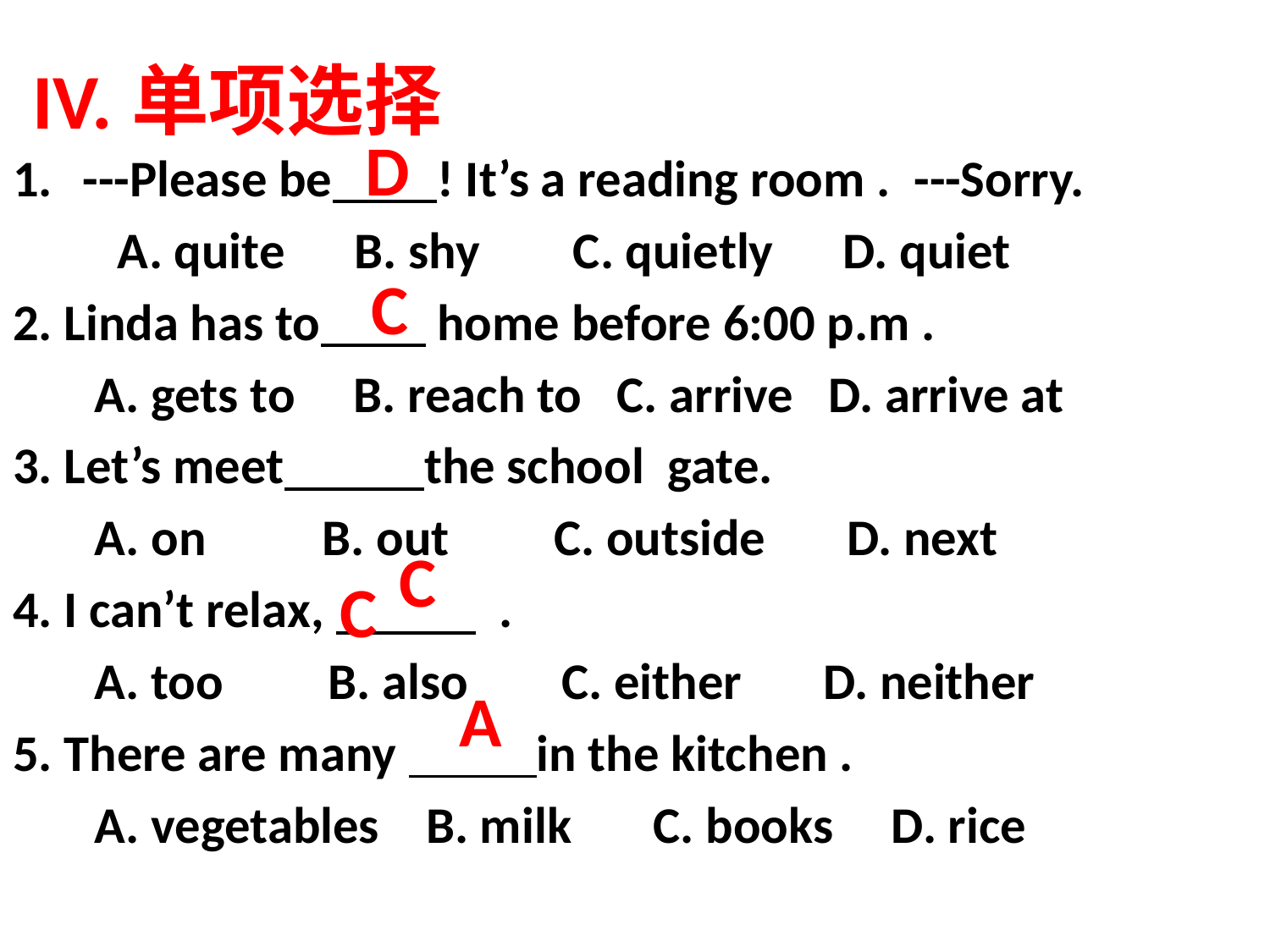

# IV.单项选择
 D
---Please be         ! It’s a reading room .  ---Sorry.
         A. quite      B. shy        C. quietly      D. quiet
2. Linda has to          home before 6:00 p.m .
       A. gets to     B. reach to   C. arrive   D. arrive at
3. Let’s meet            the school  gate.
       A. on          B. out         C. outside       D. next
4. I can’t relax,               .
       A. too         B. also        C. either       D. neither
5. There are many            in the kitchen .
       A. vegetables    B. milk       C. books     D. rice

  C
                        C
       C
      A